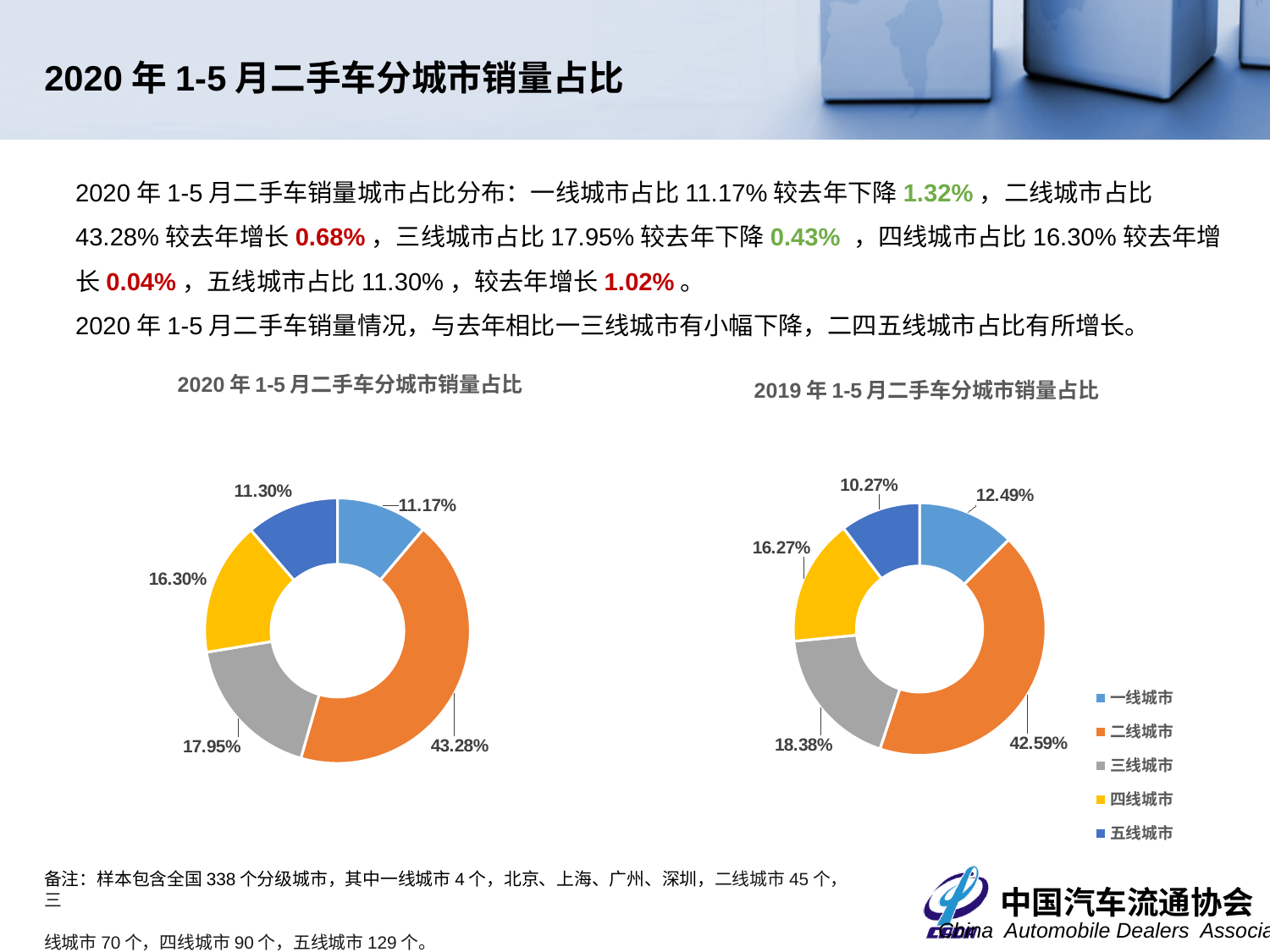

2020年1-5月二手车分城市销量占比
2020年1-5月二手车销量城市占比分布：一线城市占比11.17%较去年下降1.32%，二线城市占比43.28%较去年增长0.68%，三线城市占比17.95%较去年下降0.43% ，四线城市占比16.30%较去年增长0.04%，五线城市占比11.30%，较去年增长1.02%。
2020年1-5月二手车销量情况，与去年相比一三线城市有小幅下降，二四五线城市占比有所增长。

### Chart: 2019年1-5月二手车分城市销量占比

| Category |  |
|---|---|
| 一线城市 | 0.12485703152133415 |
| 二线城市 | 0.4259482470573638 |
| 三线城市 | 0.18375781954133666 |
| 四线城市 | 0.16269060757842863 |
| 五线城市 | 0.10274629430153678 |

### Chart: 2020年1-5月二手车分城市销量占比

| Category |  |
|---|---|
| 一线城市 | 0.11170078295071975 |
| 二线城市 | 0.43279166213287024 |
| 三线城市 | 0.1794845149202871 |
| 四线城市 | 0.1630475127107458 |
| 五线城市 | 0.11297552728537706 |
备注：样本包含全国338个分级城市，其中一线城市4个，北京、上海、广州、深圳，二线城市45个，三

线城市70个，四线城市90个，五线城市129个。